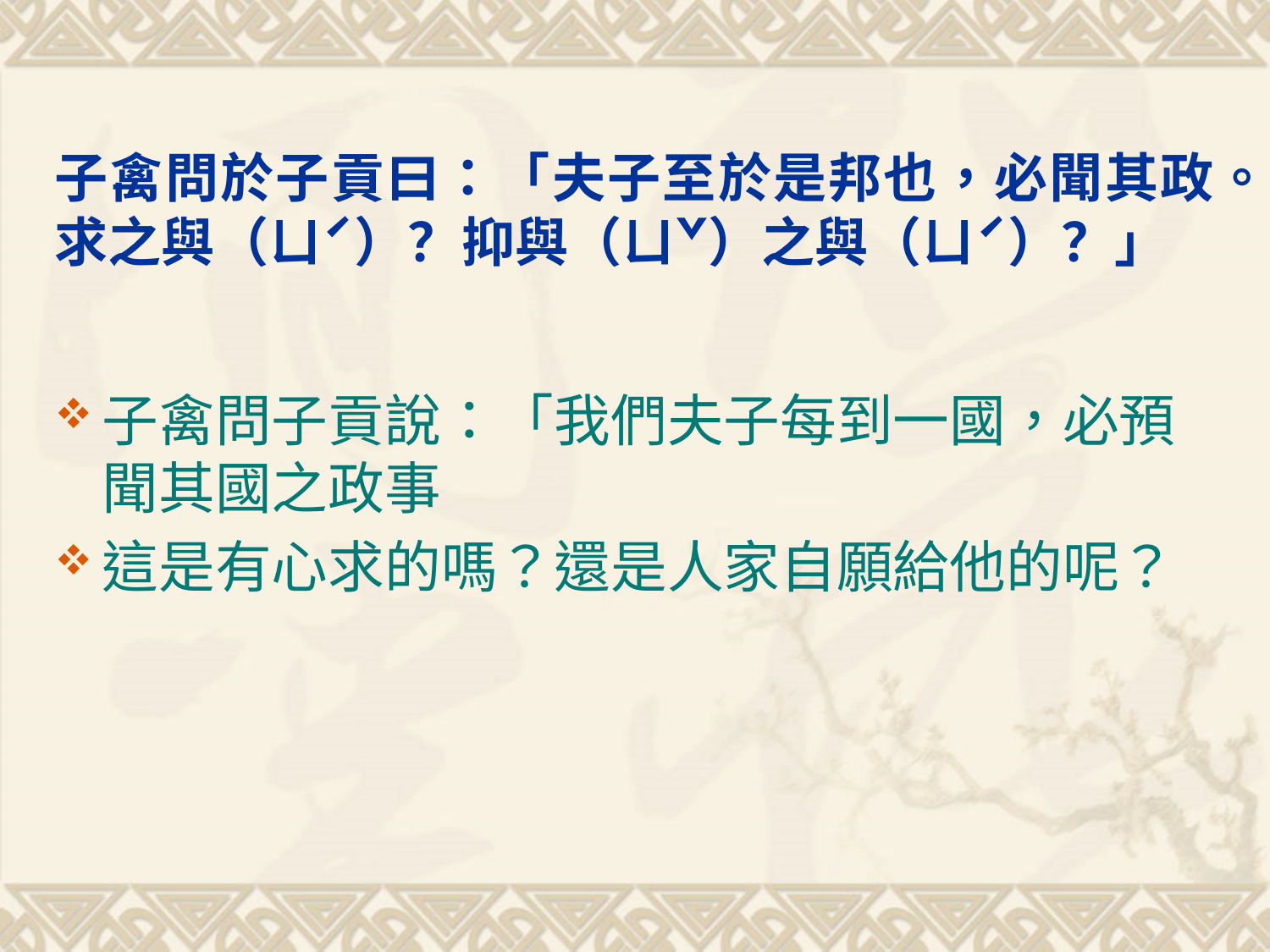

# 子禽問於子貢曰：「夫子至於是邦也，必聞其政。求之與（ㄩˊ）？抑與（ㄩˇ）之與（ㄩˊ）？」
子禽問子貢說：「我們夫子每到一國，必預聞其國之政事
這是有心求的嗎？還是人家自願給他的呢？